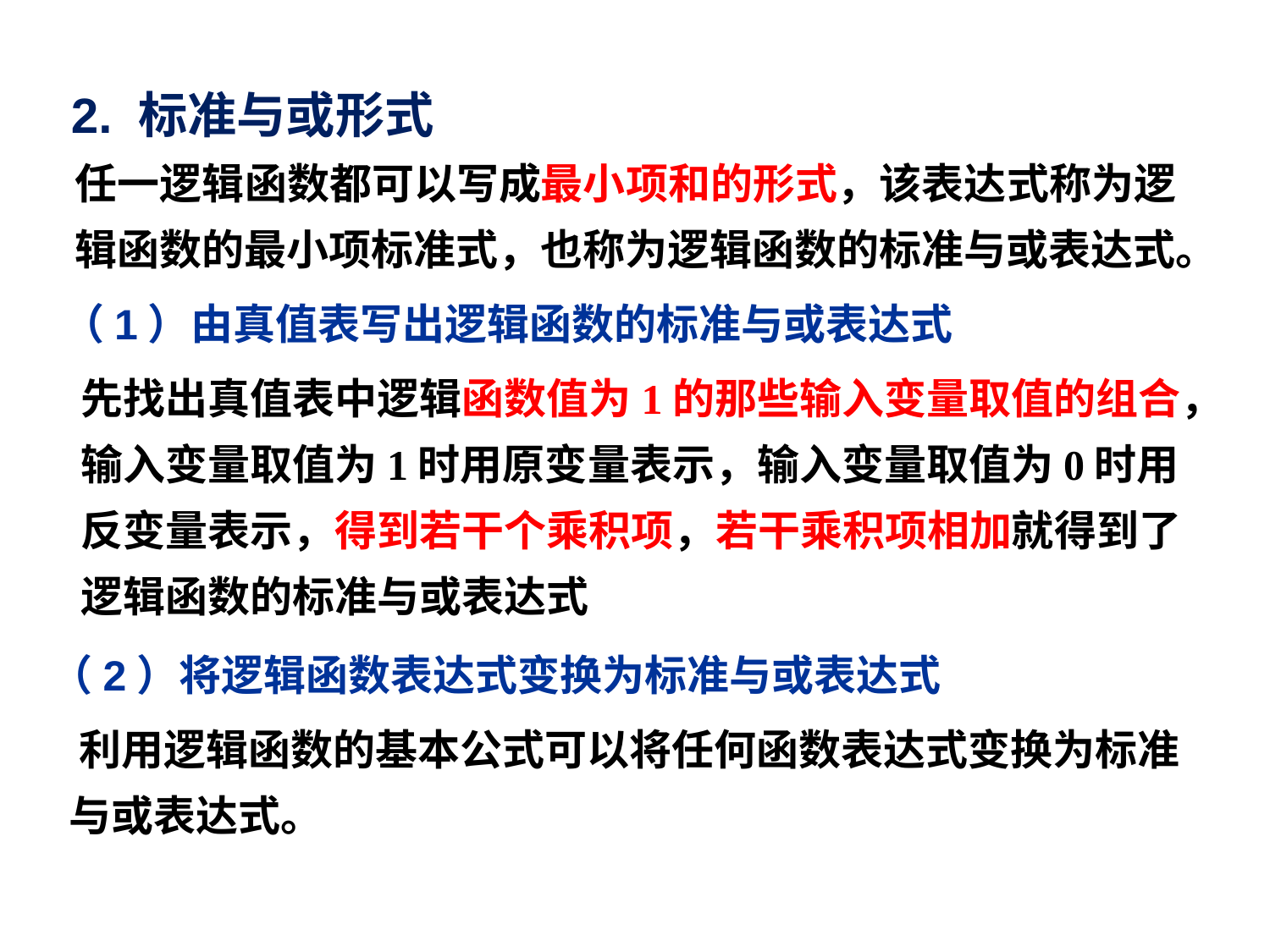

2. 标准与或形式
    任一逻辑函数都可以写成最小项和的形式，该表达式称为逻辑函数的最小项标准式，也称为逻辑函数的标准与或表达式。
  （1）由真值表写出逻辑函数的标准与或表达式
    先找出真值表中逻辑函数值为1的那些输入变量取值的组合，输入变量取值为1时用原变量表示，输入变量取值为0时用反变量表示，得到若干个乘积项，若干乘积项相加就得到了逻辑函数的标准与或表达式
  （2）将逻辑函数表达式变换为标准与或表达式
     利用逻辑函数的基本公式可以将任何函数表达式变换为标准与或表达式。